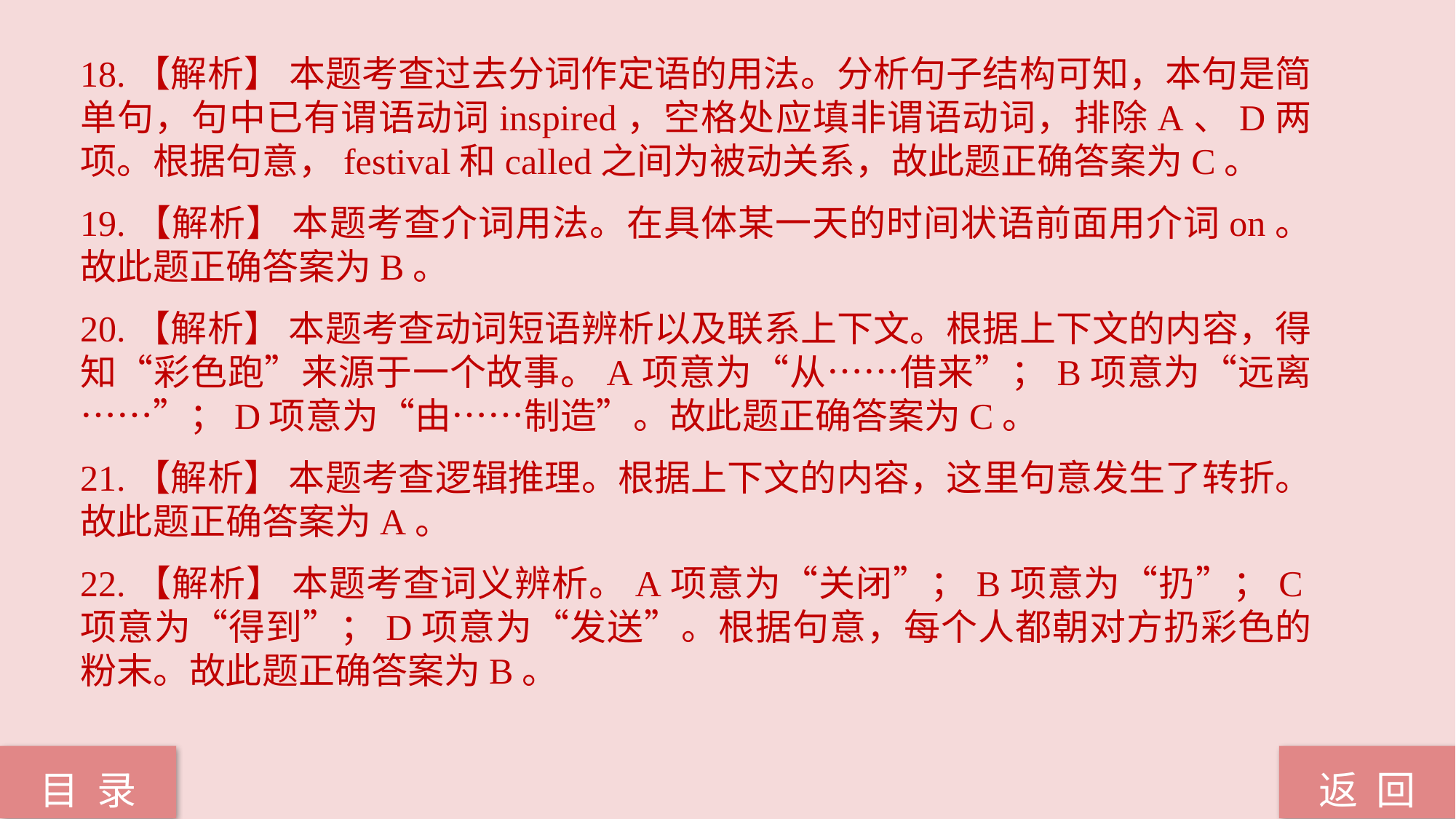

18.【解析】 本题考查过去分词作定语的用法。分析句子结构可知，本句是简单句，句中已有谓语动词inspired，空格处应填非谓语动词，排除A、D两项。根据句意，festival和called之间为被动关系，故此题正确答案为C。
19.【解析】 本题考查介词用法。在具体某一天的时间状语前面用介词on。故此题正确答案为B。
20.【解析】 本题考查动词短语辨析以及联系上下文。根据上下文的内容，得知“彩色跑”来源于一个故事。A项意为“从……借来”；B项意为“远离……”；D项意为“由……制造”。故此题正确答案为C。
21.【解析】 本题考查逻辑推理。根据上下文的内容，这里句意发生了转折。故此题正确答案为A。
22.【解析】 本题考查词义辨析。A项意为“关闭”；B项意为“扔”；C项意为“得到”；D项意为“发送”。根据句意，每个人都朝对方扔彩色的粉末。故此题正确答案为B。
返  回